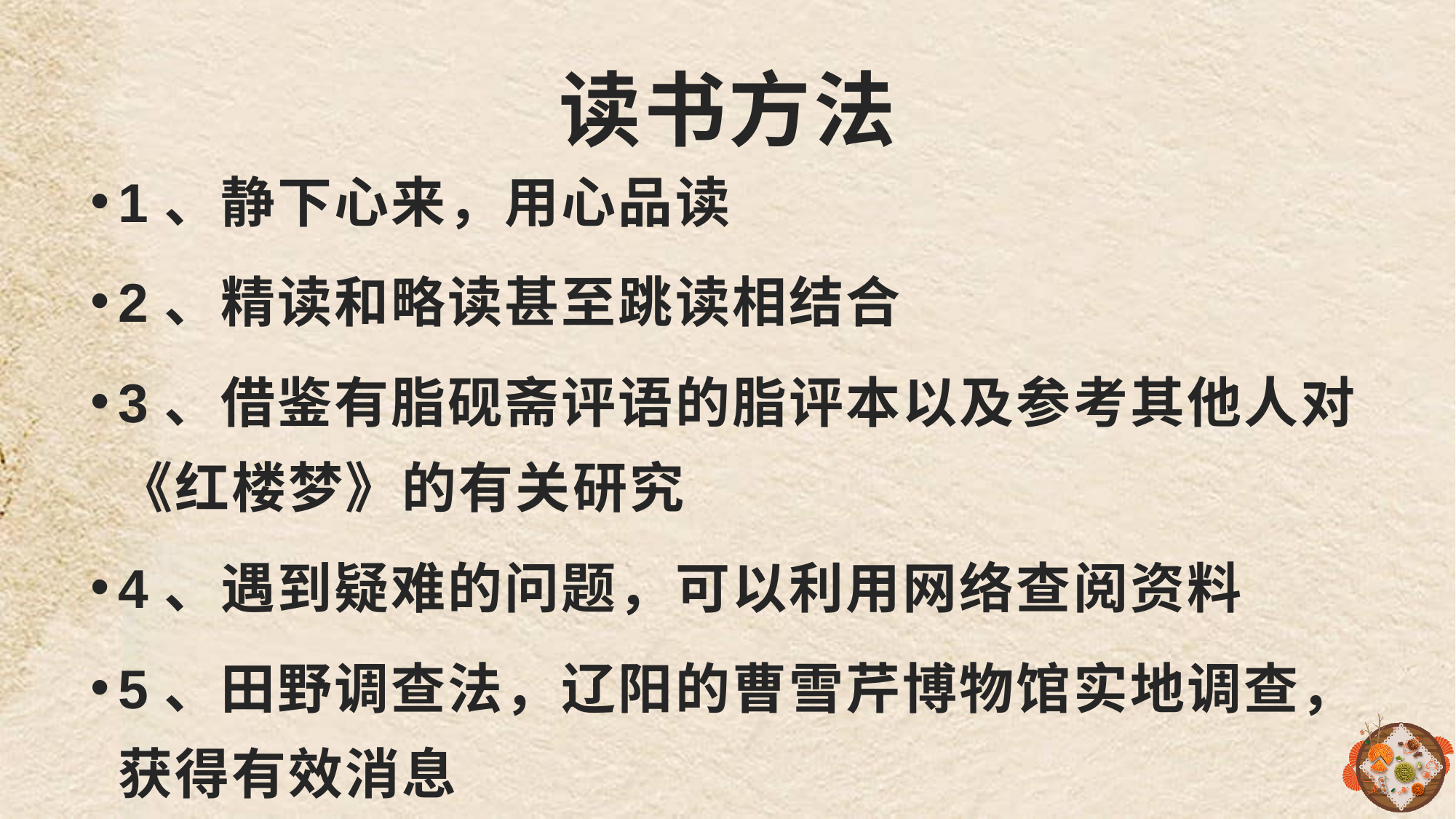

# 读书方法
1、静下心来，用心品读
2、精读和略读甚至跳读相结合
3、借鉴有脂砚斋评语的脂评本以及参考其他人对《红楼梦》的有关研究
4、遇到疑难的问题，可以利用网络查阅资料
5、田野调查法，辽阳的曹雪芹博物馆实地调查，获得有效消息